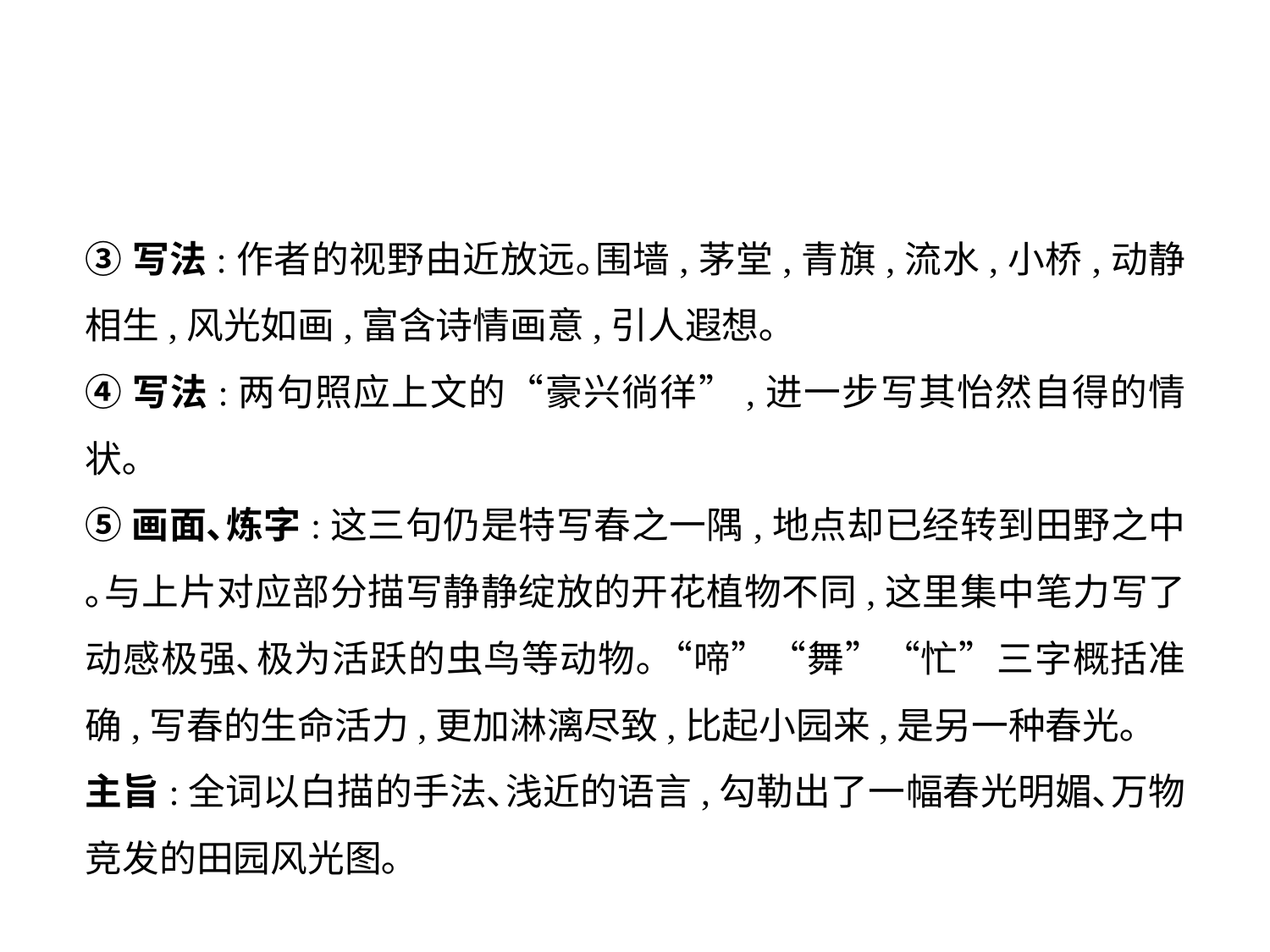

③写法:作者的视野由近放远｡围墙,茅堂,青旗,流水,小桥,动静相生,风光如画,富含诗情画意,引人遐想｡
④写法:两句照应上文的“豪兴徜徉”,进一步写其怡然自得的情状｡
⑤画面､炼字:这三句仍是特写春之一隅,地点却已经转到田野之中｡与上片对应部分描写静静绽放的开花植物不同,这里集中笔力写了动感极强､极为活跃的虫鸟等动物｡“啼”“舞”“忙”三字概括准确,写春的生命活力,更加淋漓尽致,比起小园来,是另一种春光｡
主旨:全词以白描的手法､浅近的语言,勾勒出了一幅春光明媚､万物竞发的田园风光图｡